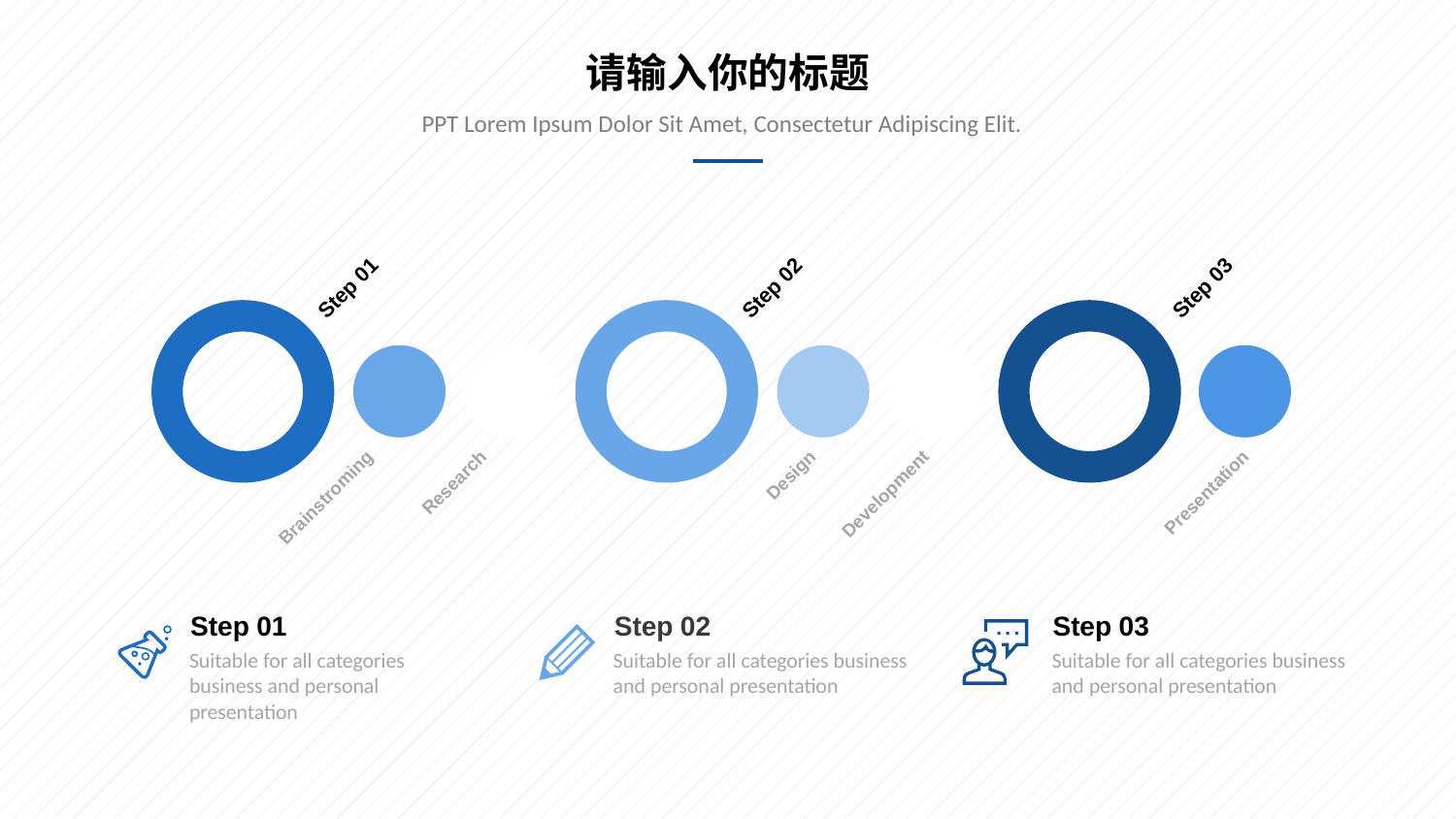

请输入你的标题
PPT Lorem Ipsum Dolor Sit Amet, Consectetur Adipiscing Elit.
Step 01
Step 02
Step 03

Presentation
Development
Research
Brainstroming
Design
Step 01
Suitable for all categories business and personal presentation
Step 02
Suitable for all categories business and personal presentation
Step 03
Suitable for all categories business and personal presentation